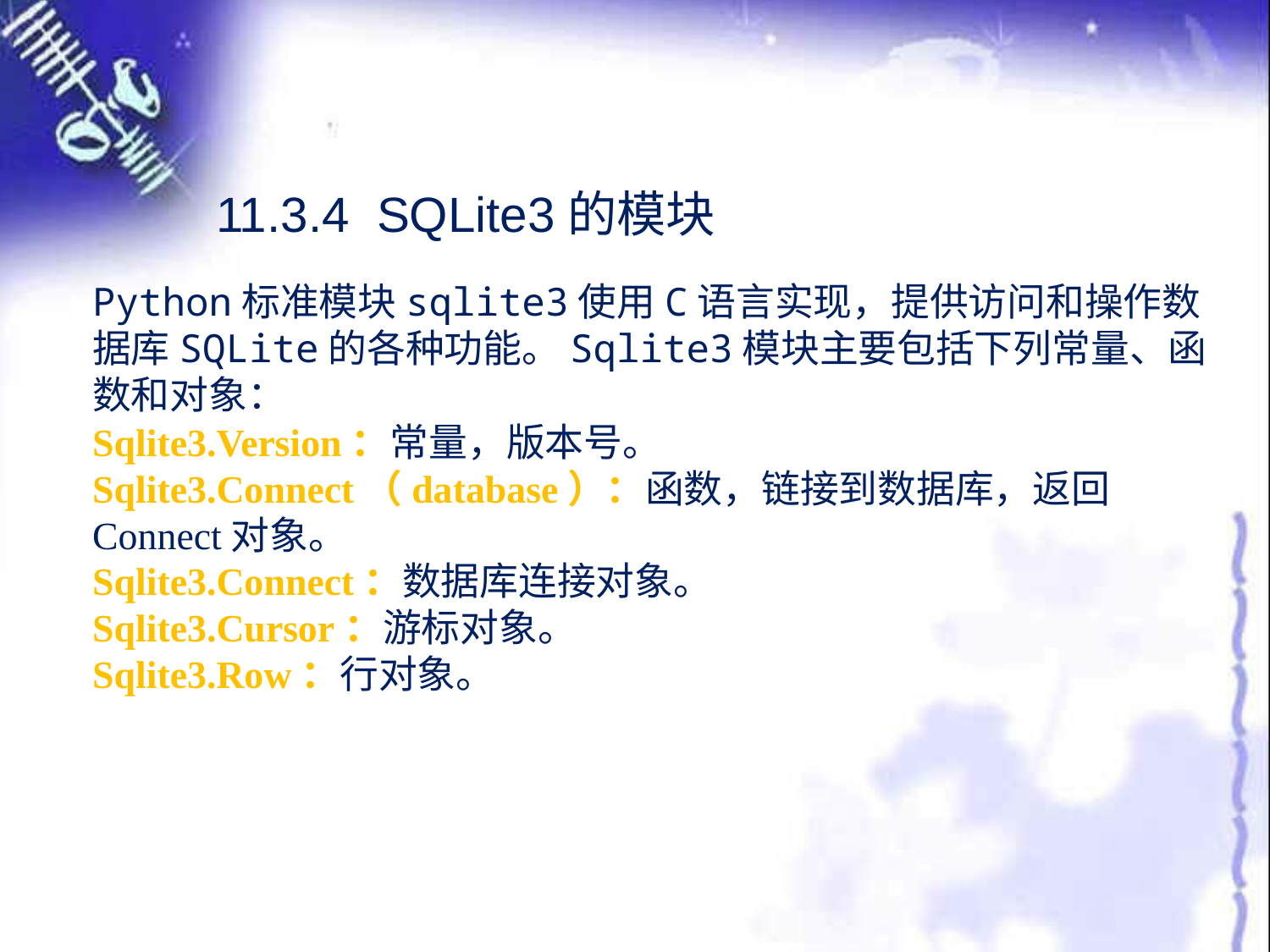

11.3.4  SQLite3的模块
Python标准模块sqlite3使用C语言实现，提供访问和操作数据库SQLite的各种功能。Sqlite3模块主要包括下列常量、函数和对象：
Sqlite3.Version：常量，版本号。
Sqlite3.Connect（database）：函数，链接到数据库，返回Connect对象。
Sqlite3.Connect：数据库连接对象。
Sqlite3.Cursor：游标对象。
Sqlite3.Row：行对象。